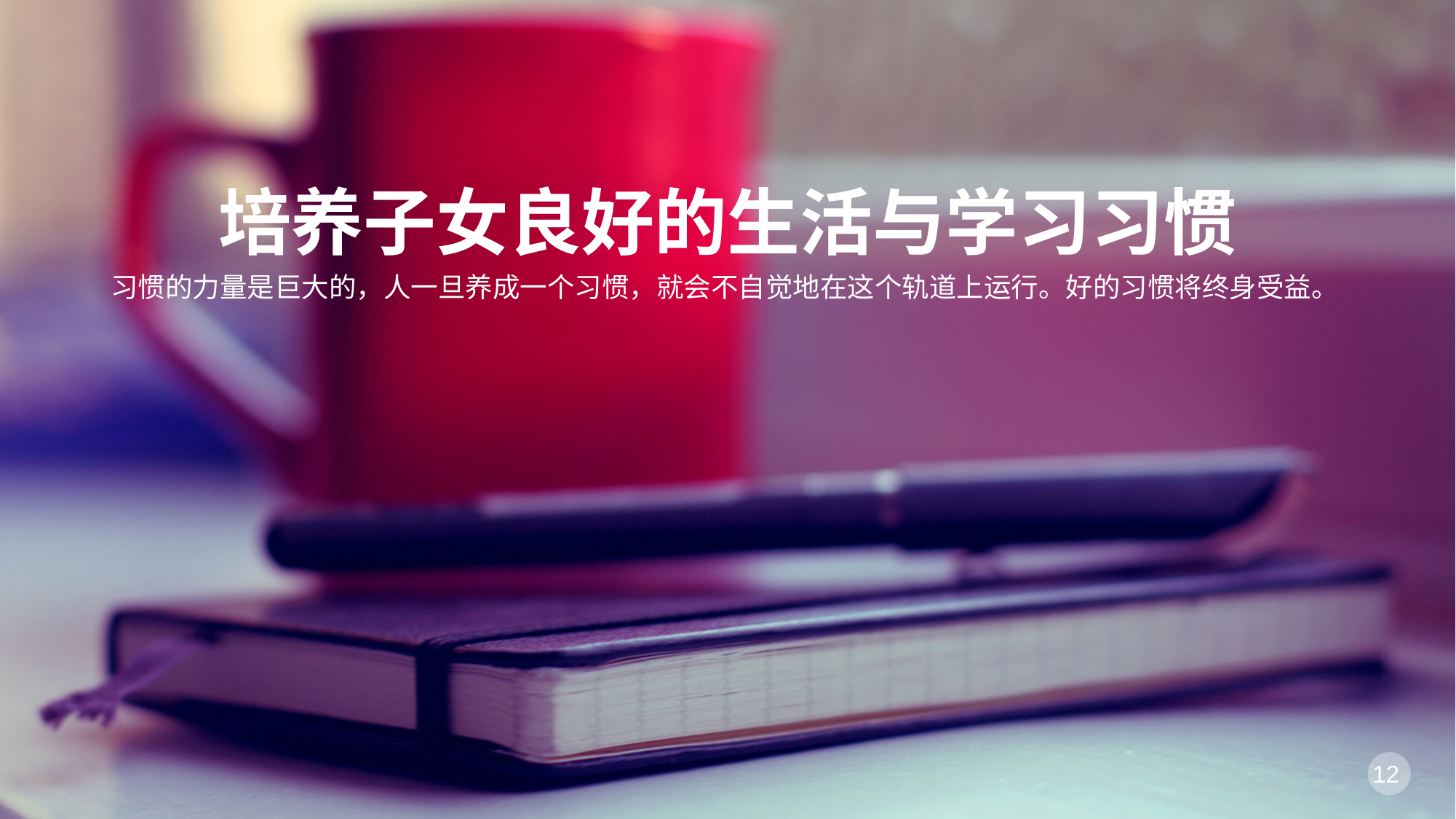

培养子女良好的生活与学习习惯
习惯的力量是巨大的，人一旦养成一个习惯，就会不自觉地在这个轨道上运行。好的习惯将终身受益。